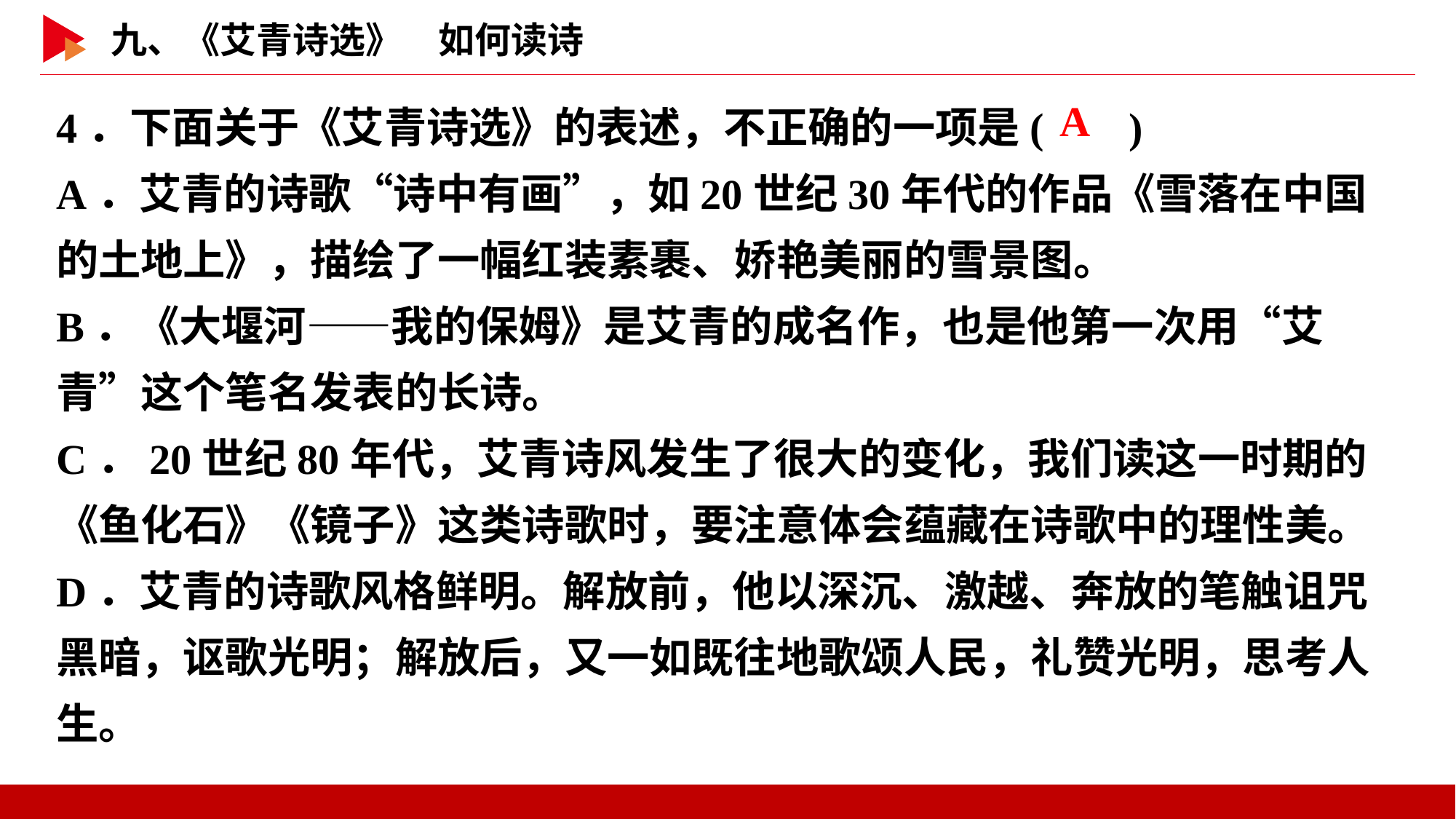

4．下面关于《艾青诗选》的表述，不正确的一项是(        )
A．艾青的诗歌“诗中有画”，如20世纪30年代的作品《雪落在中国的土地上》，描绘了一幅红装素裹、娇艳美丽的雪景图。
B．《大堰河——我的保姆》是艾青的成名作，也是他第一次用“艾青”这个笔名发表的长诗。
C．20世纪80年代，艾青诗风发生了很大的变化，我们读这一时期的《鱼化石》《镜子》这类诗歌时，要注意体会蕴藏在诗歌中的理性美。
D．艾青的诗歌风格鲜明。解放前，他以深沉、激越、奔放的笔触诅咒黑暗，讴歌光明；解放后，又一如既往地歌颂人民，礼赞光明，思考人生。
   A